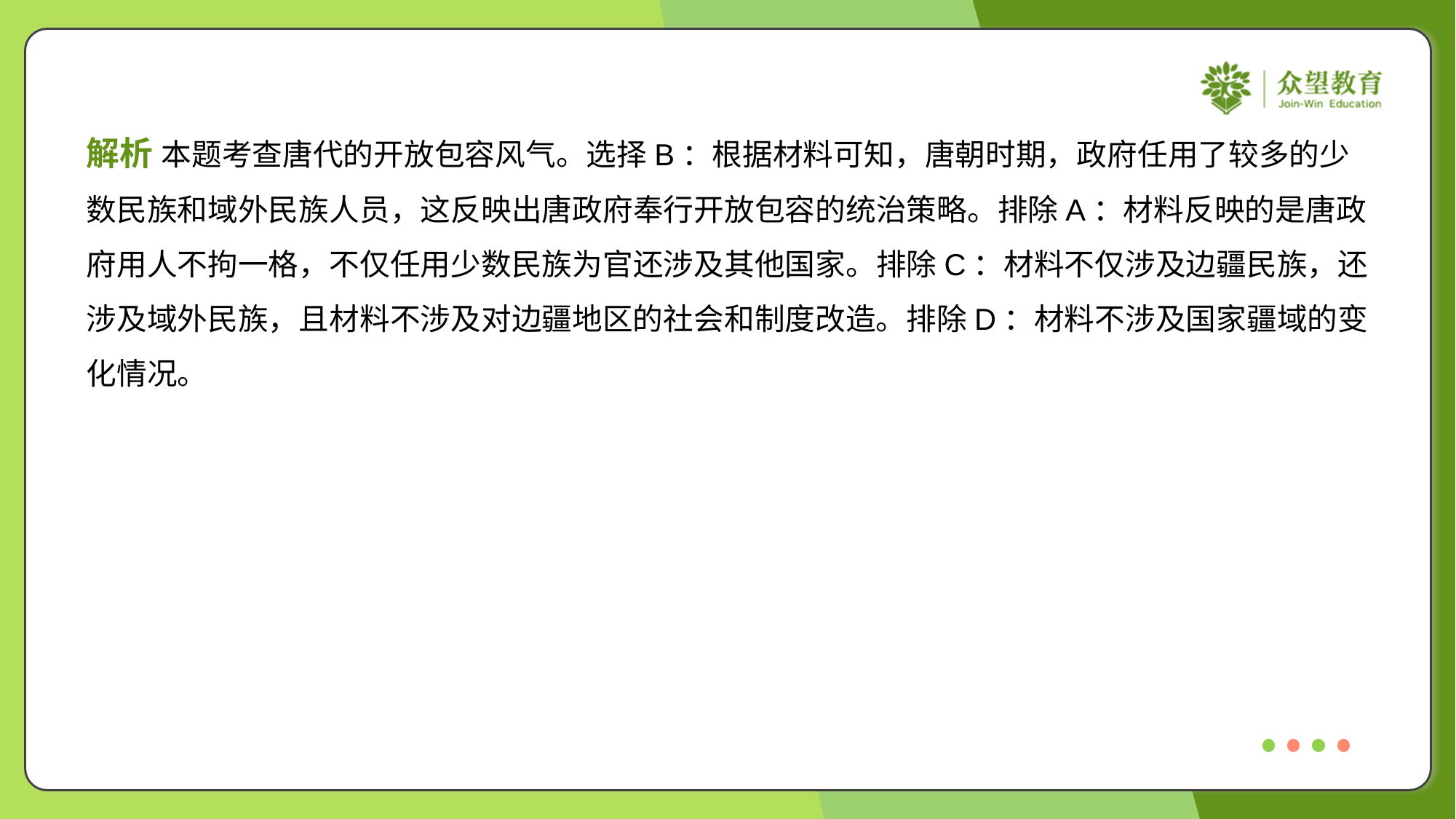

解析 本题考查唐代的开放包容风气。选择B：根据材料可知，唐朝时期，政府任用了较多的少
数民族和域外民族人员，这反映出唐政府奉行开放包容的统治策略。排除A：材料反映的是唐政
府用人不拘一格，不仅任用少数民族为官还涉及其他国家。排除C：材料不仅涉及边疆民族，还
涉及域外民族，且材料不涉及对边疆地区的社会和制度改造。排除D：材料不涉及国家疆域的变
化情况。